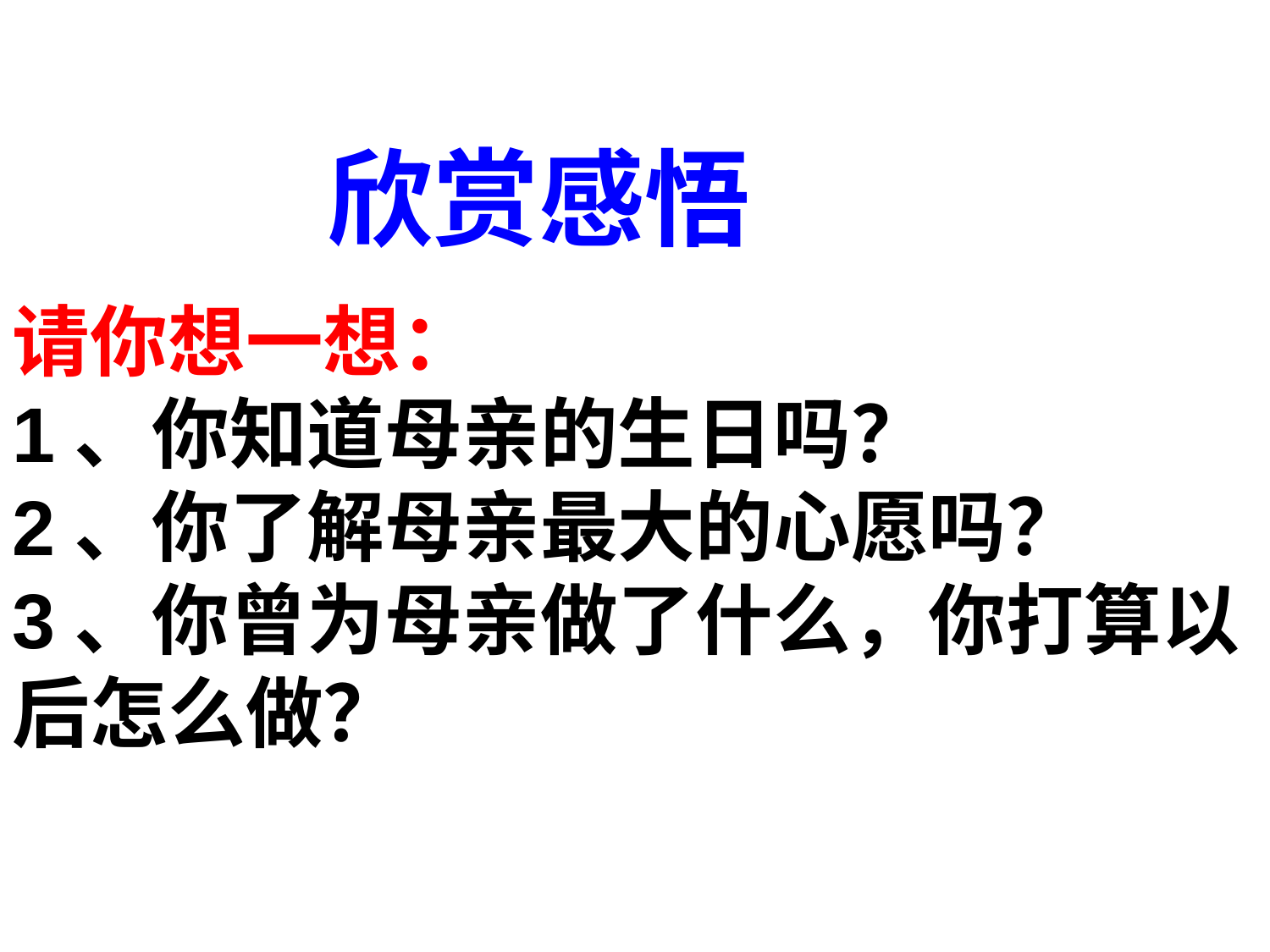

欣赏感悟
请你想一想：
1、你知道母亲的生日吗？
2、你了解母亲最大的心愿吗？
3、你曾为母亲做了什么，你打算以后怎么做？